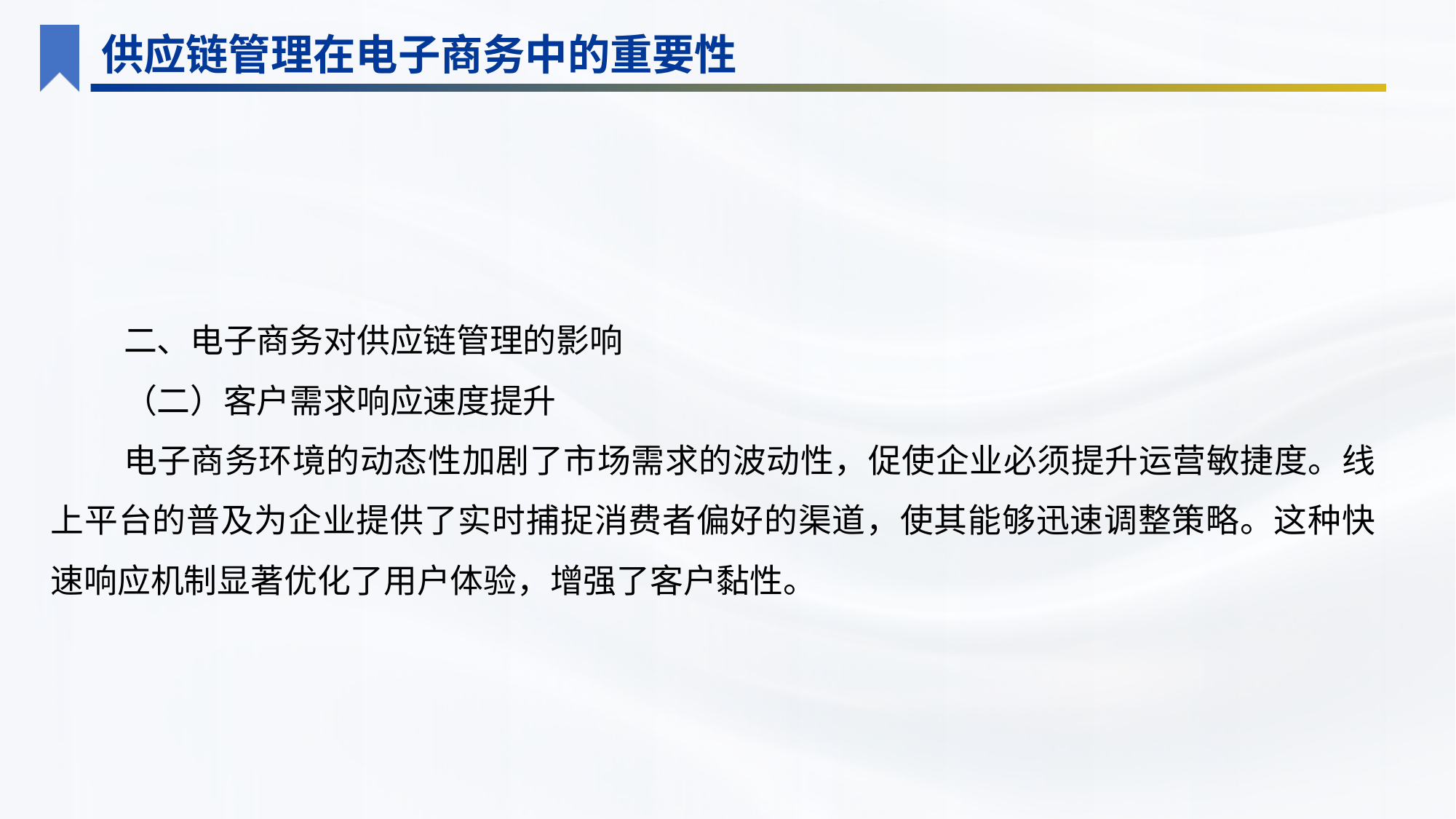

供应链管理在电子商务中的重要性
二、电子商务对供应链管理的影响
（二）客户需求响应速度提升
电子商务环境的动态性加剧了市场需求的波动性，促使企业必须提升运营敏捷度。线上平台的普及为企业提供了实时捕捉消费者偏好的渠道，使其能够迅速调整策略。这种快速响应机制显著优化了用户体验，增强了客户黏性。